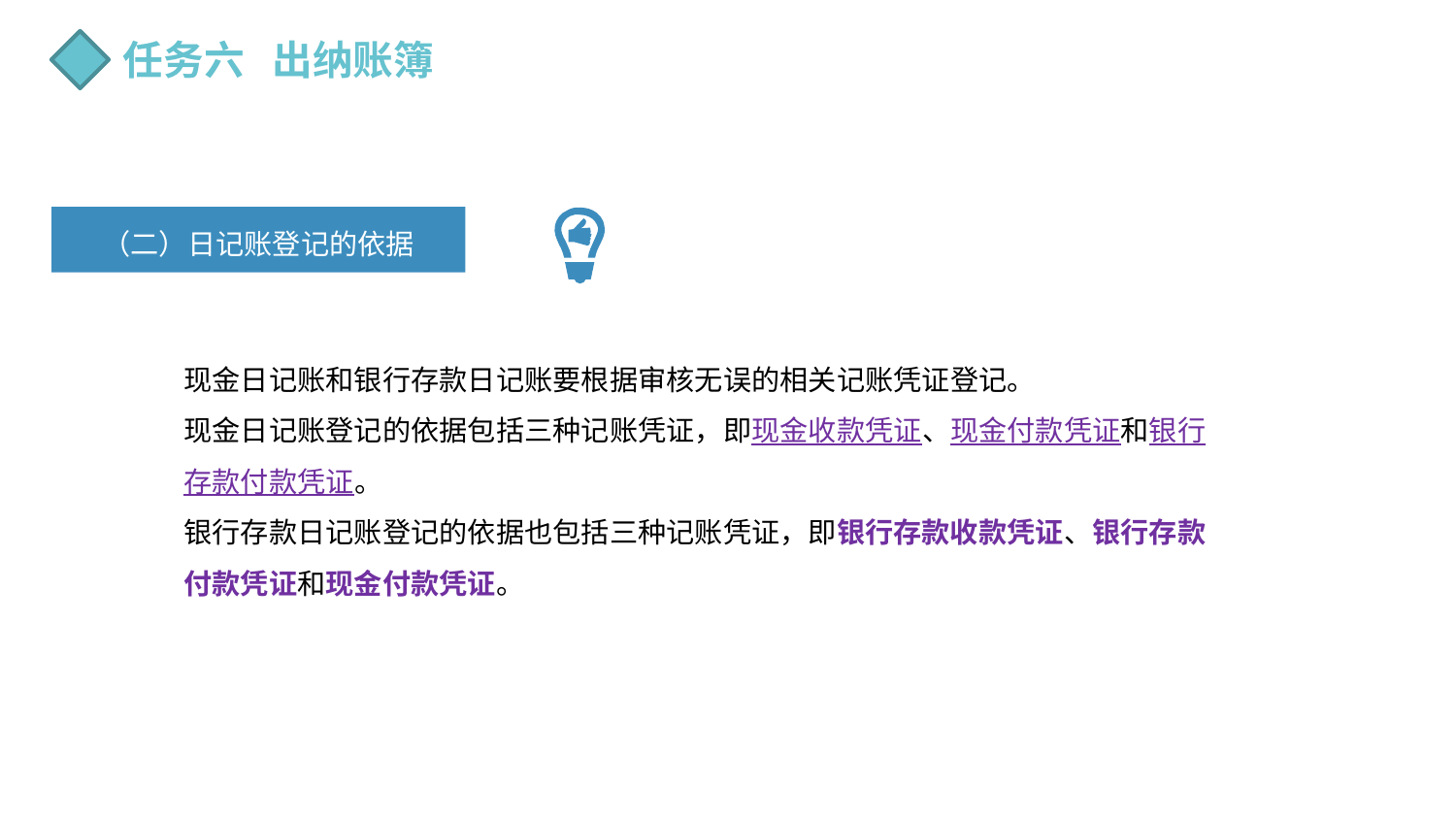

任务六   出纳账簿

（二）日记账登记的依据
现金日记账和银行存款日记账要根据审核无误的相关记账凭证登记。
现金日记账登记的依据包括三种记账凭证，即现金收款凭证、现金付款凭证和银行存款付款凭证。
银行存款日记账登记的依据也包括三种记账凭证，即银行存款收款凭证、银行存款付款凭证和现金付款凭证。